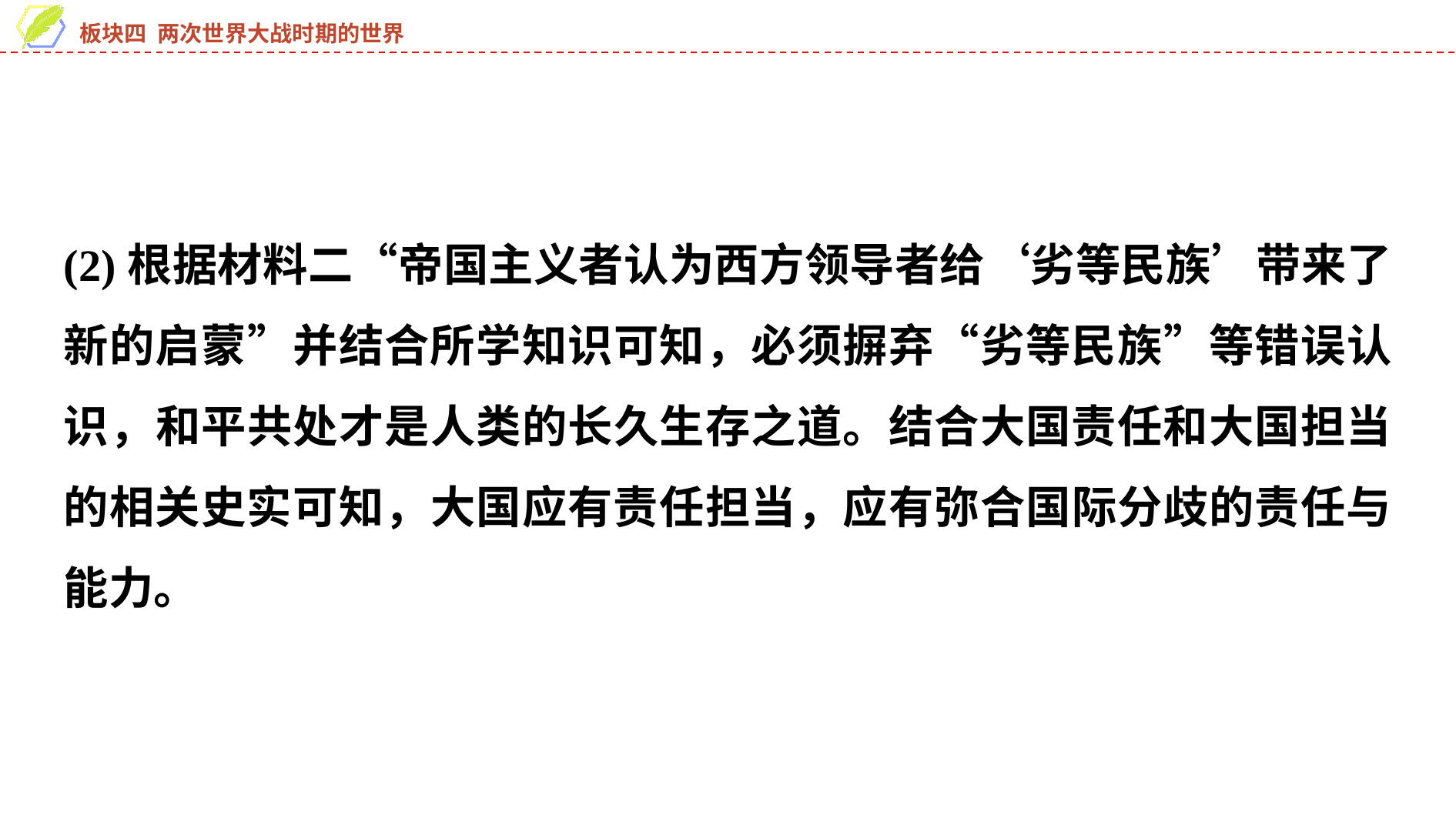

(2)根据材料二“帝国主义者认为西方领导者给‘劣等民族’带来了新的启蒙”并结合所学知识可知，必须摒弃“劣等民族”等错误认识，和平共处才是人类的长久生存之道。结合大国责任和大国担当的相关史实可知，大国应有责任担当，应有弥合国际分歧的责任与能力。